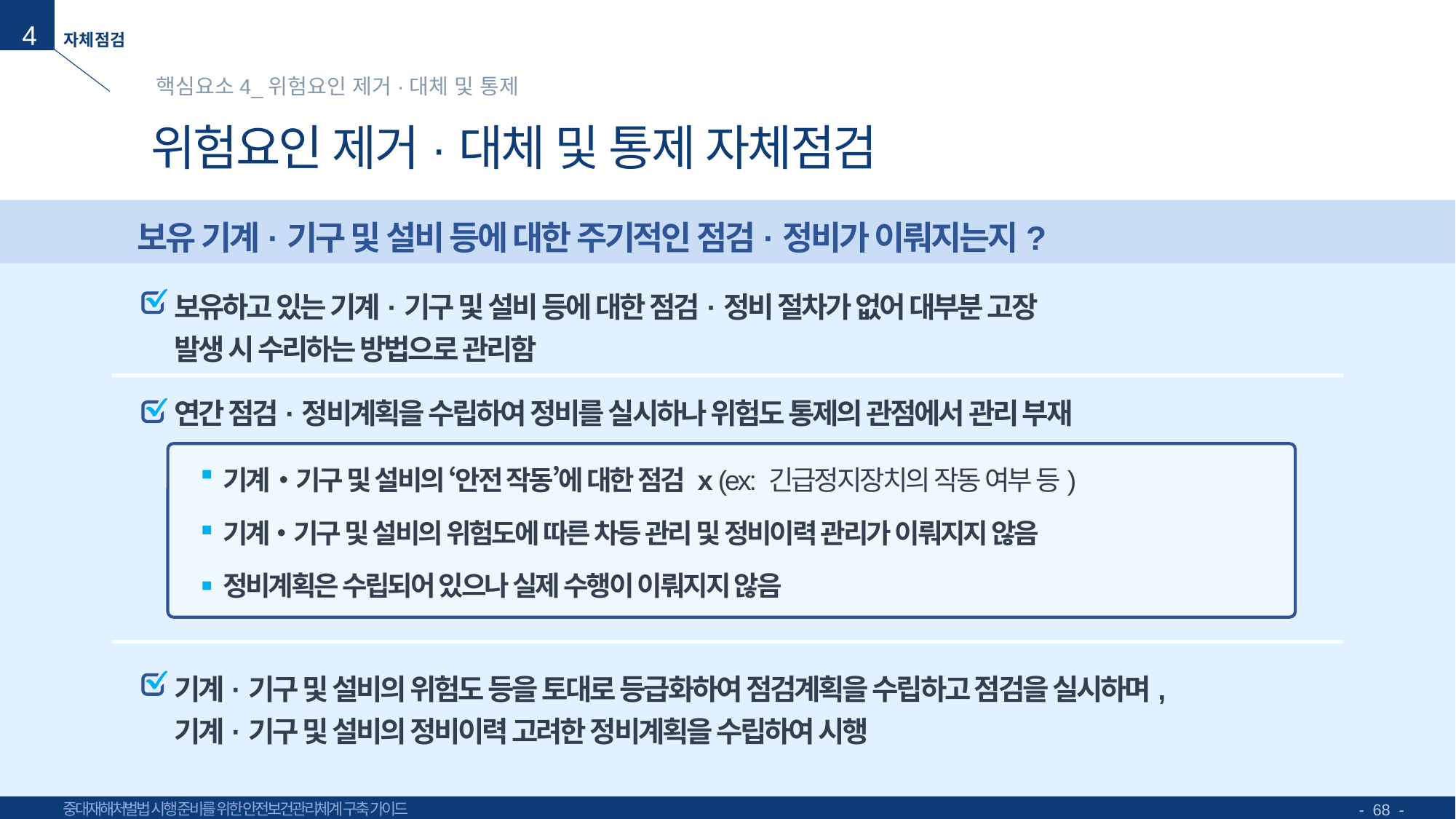

4
핵심요소4_위험요인 제거·대체 및 통제
# 위험요인 제거·대체 및 통제 자체점검

보유 기계·기구 및 설비 등에 대한 주기적인 점검·정비가 이뤄지는지?
보유하고 있는 기계·기구 및 설비 등에 대한 점검·정비 절차가 없어 대부분 고장
발생 시 수리하는 방법으로 관리함
연간 점검·정비계획을 수립하여 정비를 실시하나 위험도 통제의 관점에서 관리 부재

기계‧기구 및 설비의 ‘안전 작동’에 대한 점검 x (ex: 긴급정지장치의 작동 여부 등)
기계‧기구 및 설비의 위험도에 따른 차등 관리 및 정비이력 관리가 이뤄지지 않음
정비계획은 수립되어 있으나 실제 수행이 이뤄지지 않음

기계·기구 및 설비의 위험도 등을 토대로 등급화하여 점검계획을 수립하고 점검을 실시하며,
기계·기구 및 설비의 정비이력 고려한 정비계획을 수립하여 시행

-  68  -